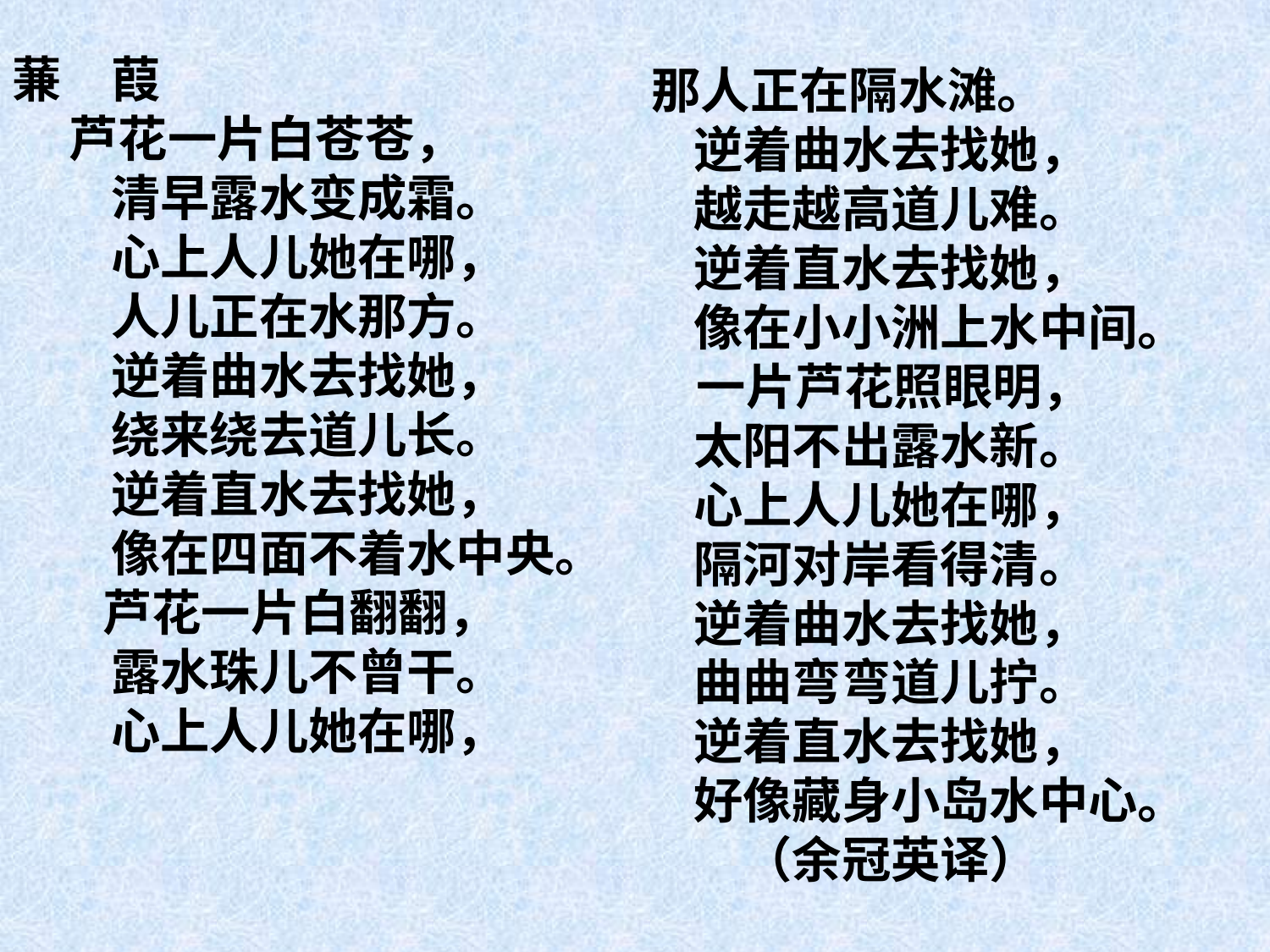

蒹　葭
    芦花一片白苍苍，
　　清早露水变成霜。
　　心上人儿她在哪，
　　人儿正在水那方。
　　逆着曲水去找她，
　　绕来绕去道儿长。
　　逆着直水去找她，
　　像在四面不着水中央。
       芦花一片白翻翻，
　　露水珠儿不曾干。
　　心上人儿她在哪，
    那人正在隔水滩。
　　逆着曲水去找她，
　　越走越高道儿难。
　　逆着直水去找她，
　　像在小小洲上水中间。
        一片芦花照眼明，
　　太阳不出露水新。
　　心上人儿她在哪，
　　隔河对岸看得清。
　　逆着曲水去找她，
　　曲曲弯弯道儿拧。
　　逆着直水去找她，
　　好像藏身小岛水中心。
　　　（余冠英译）